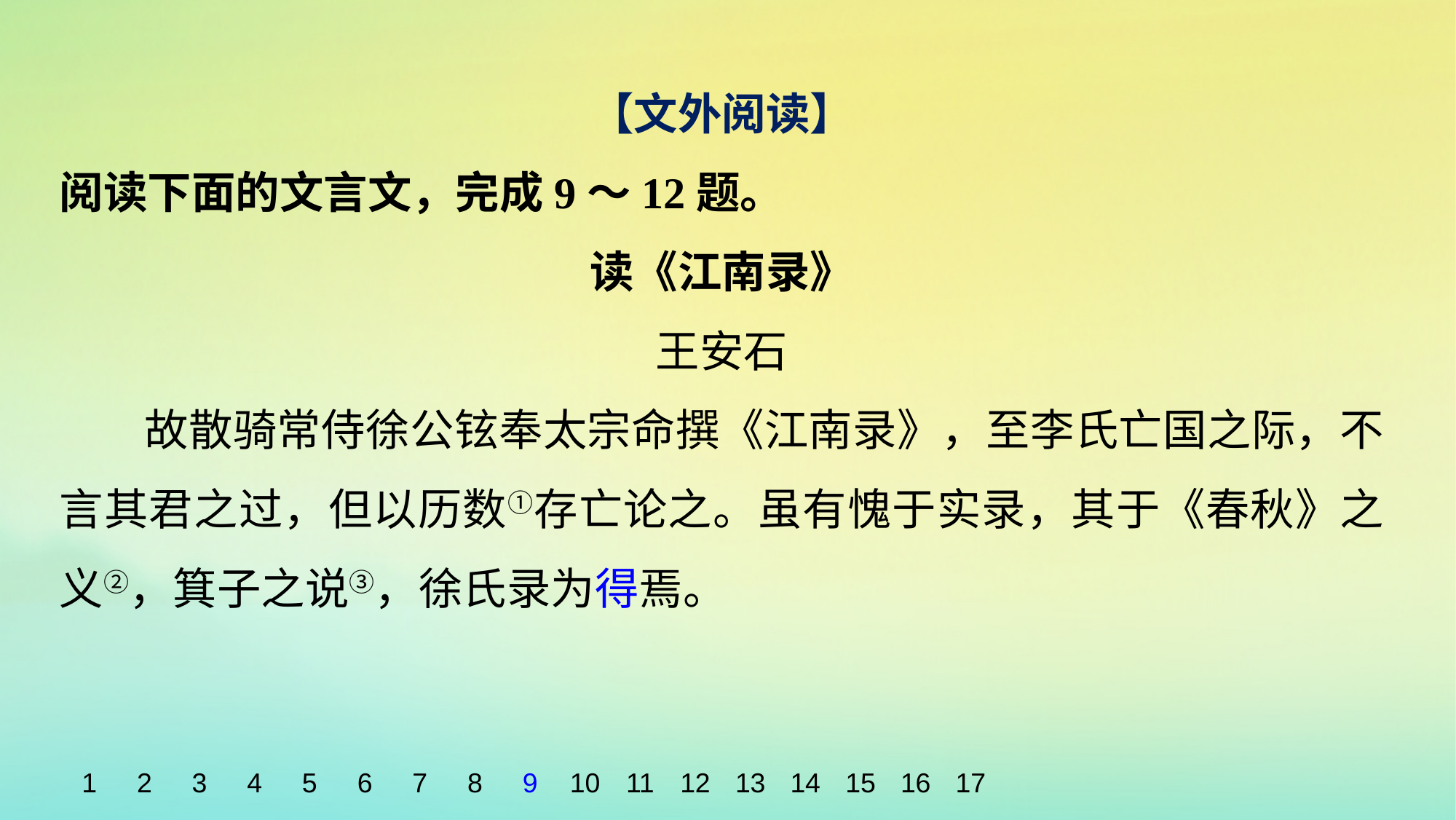

【文外阅读】
阅读下面的文言文，完成9～12题。
读《江南录》
王安石
故散骑常侍徐公铉奉太宗命撰《江南录》，至李氏亡国之际，不言其君之过，但以历数①存亡论之。虽有愧于实录，其于《春秋》之义②，箕子之说③，徐氏录为得焉。
1
2
3
4
5
6
7
8
9
10
11
12
13
14
15
16
17